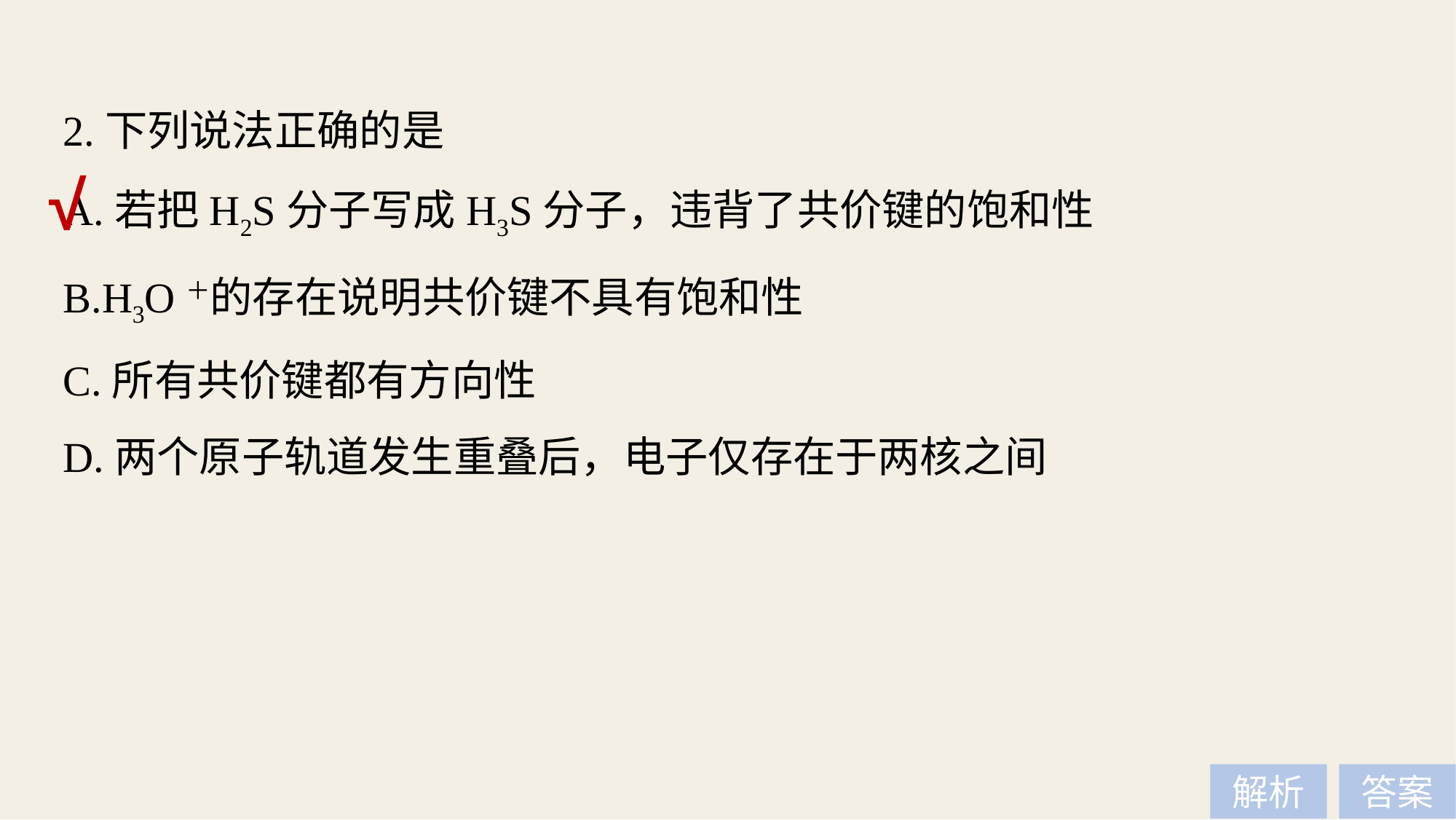

2.下列说法正确的是
A.若把H2S分子写成H3S分子，违背了共价键的饱和性
B.H3O＋的存在说明共价键不具有饱和性
C.所有共价键都有方向性
D.两个原子轨道发生重叠后，电子仅存在于两核之间
√
解析
答案